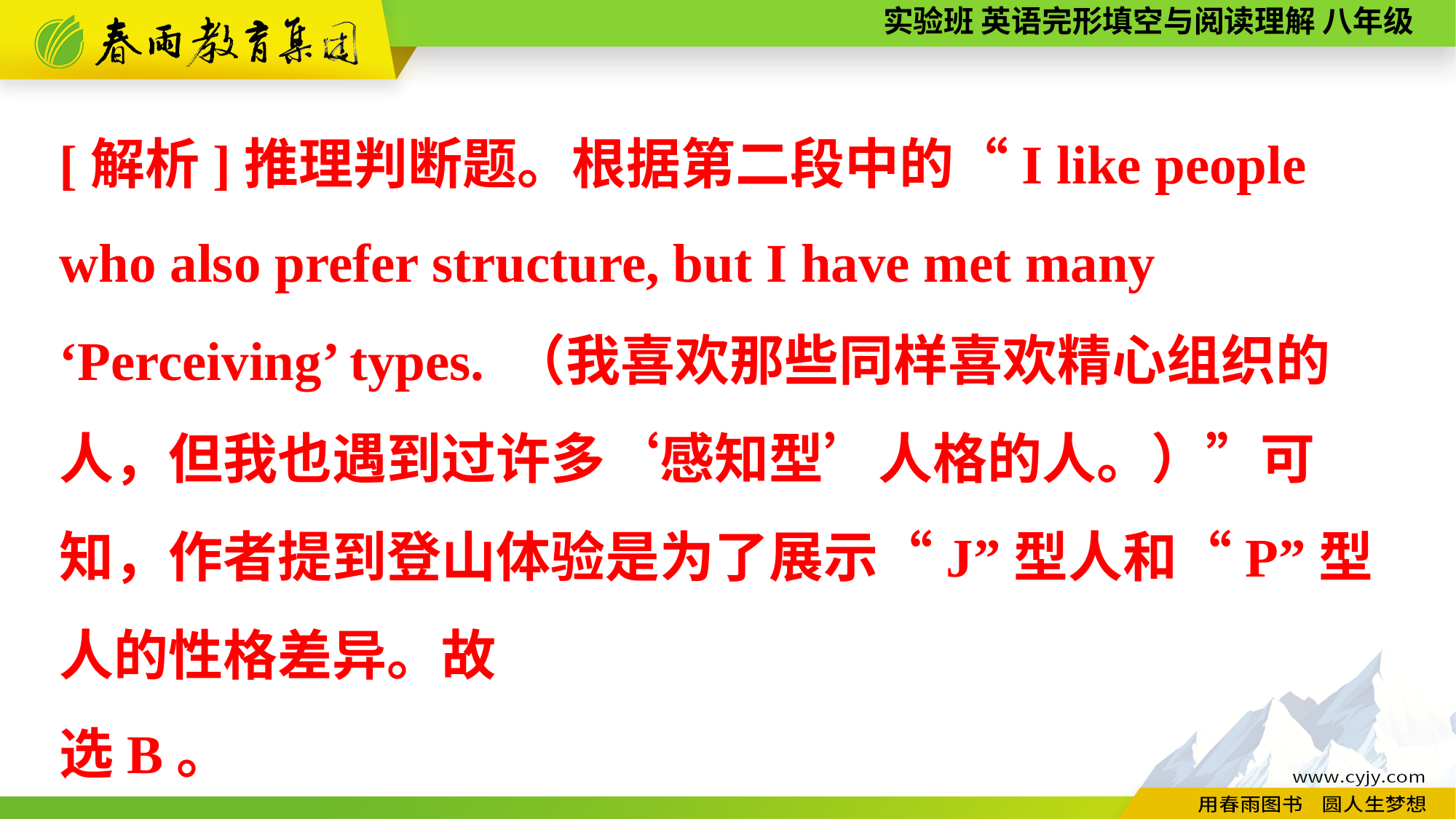

[解析]推理判断题。根据第二段中的“I like people who also prefer structure, but I have met many ‘Perceiving’ types. （我喜欢那些同样喜欢精心组织的人，但我也遇到过许多‘感知型’人格的人。）”可知，作者提到登山体验是为了展示“J”型人和“P”型人的性格差异。故
选B。